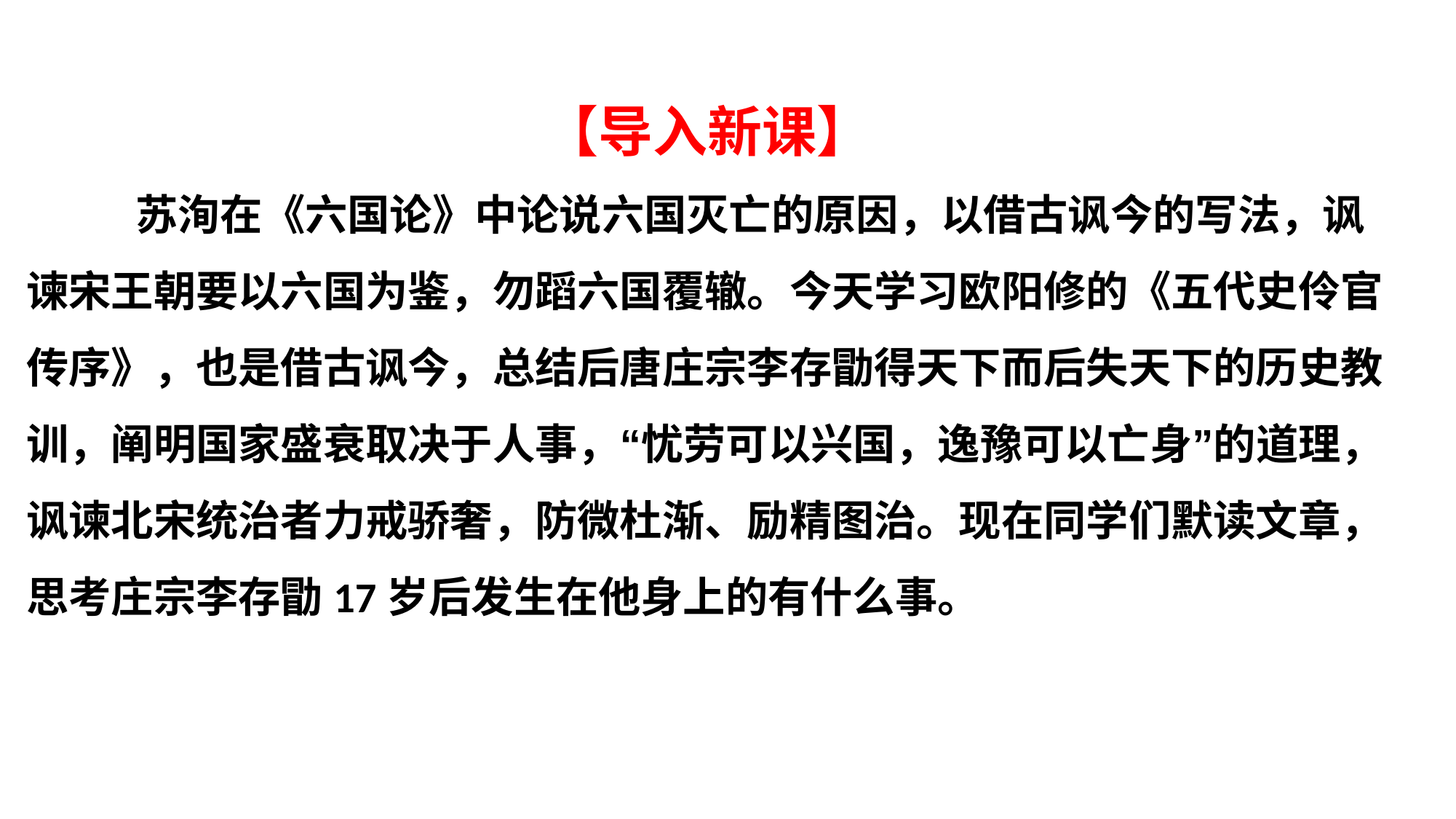

【导入新课】
	苏洵在《六国论》中论说六国灭亡的原因，以借古讽今的写法，讽谏宋王朝要以六国为鉴，勿蹈六国覆辙。今天学习欧阳修的《五代史伶官传序》，也是借古讽今，总结后唐庄宗李存勖得天下而后失天下的历史教训，阐明国家盛衰取决于人事，“忧劳可以兴国，逸豫可以亡身”的道理，讽谏北宋统治者力戒骄奢，防微杜渐、励精图治。现在同学们默读文章，思考庄宗李存勖17岁后发生在他身上的有什么事。